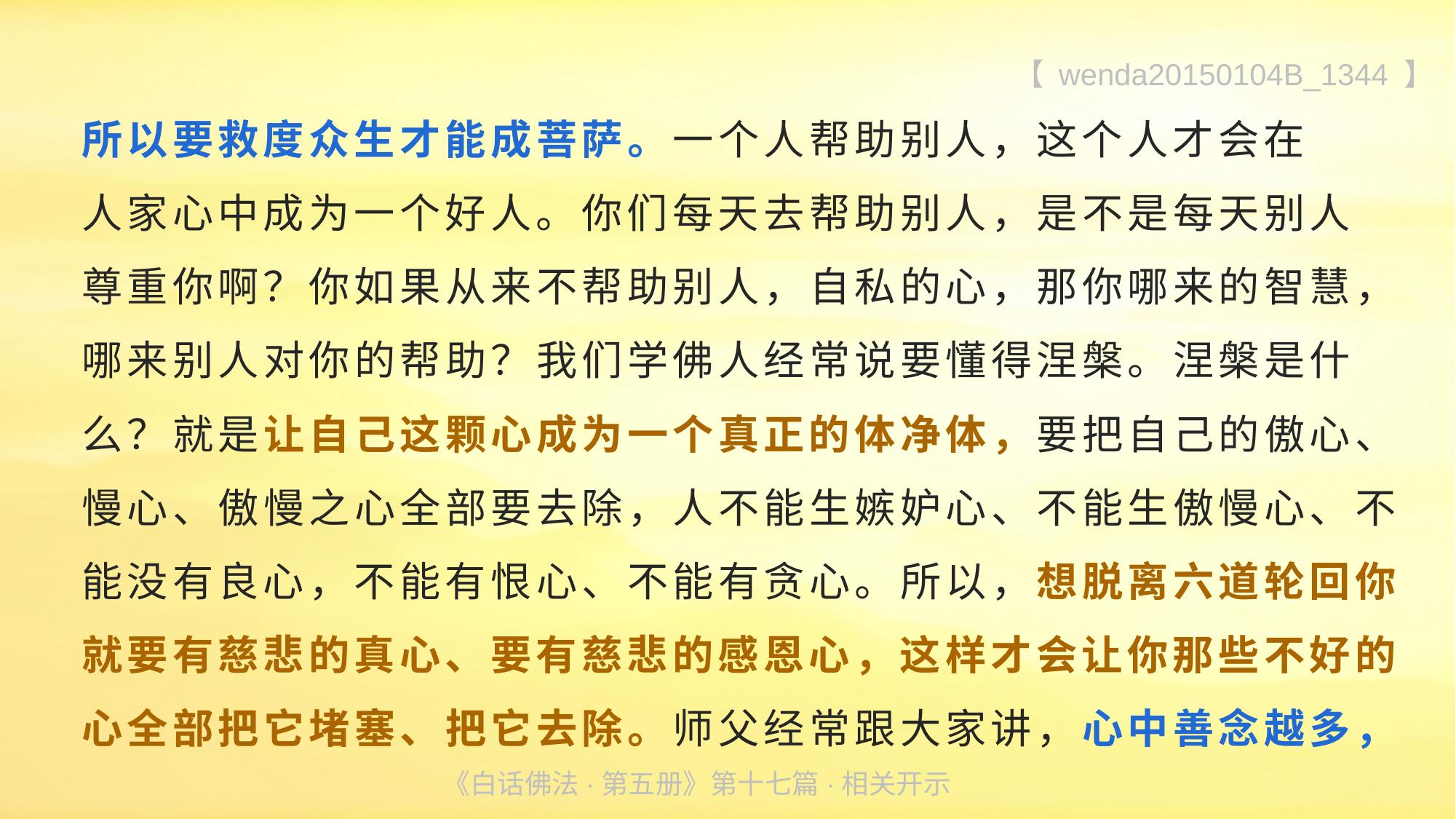

【 wenda20150104B_1344 】
所以要救度众生才能成菩萨。一个人帮助别人，这个人才会在
人家心中成为一个好人。你们每天去帮助别人，是不是每天别人
尊重你啊？你如果从来不帮助别人，自私的心，那你哪来的智慧，哪来别人对你的帮助？我们学佛人经常说要懂得涅槃。涅槃是什
么？就是让自己这颗心成为一个真正的体净体，要把自己的傲心、慢心、傲慢之心全部要去除，人不能生嫉妒心、不能生傲慢心、不能没有良心，不能有恨心、不能有贪心。所以，想脱离六道轮回你就要有慈悲的真心、要有慈悲的感恩心，这样才会让你那些不好的心全部把它堵塞、把它去除。师父经常跟大家讲，心中善念越多，
《白话佛法·第五册》第十七篇·相关开示